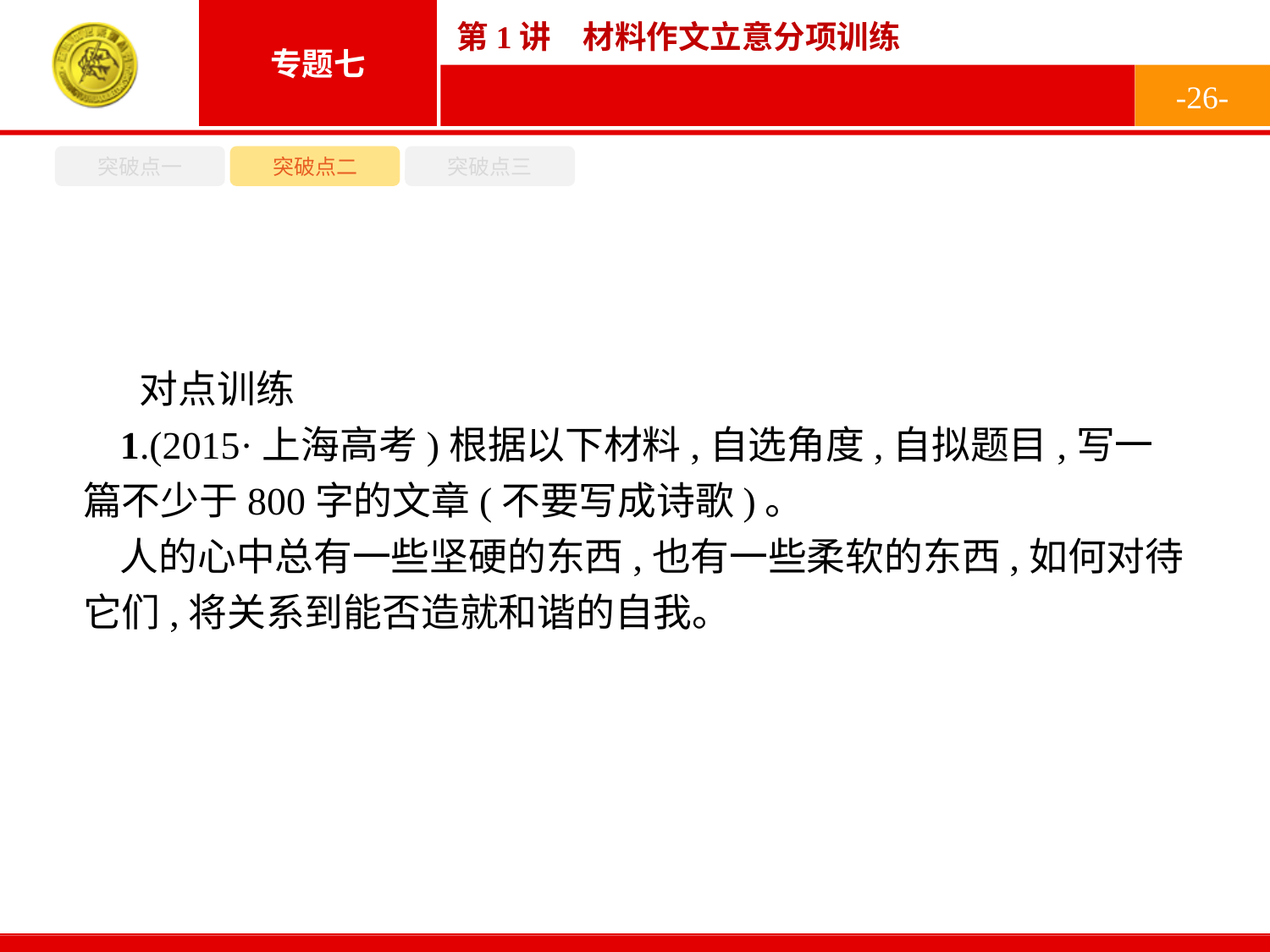

-26-
突破点一
突破点二
突破点三
对点训练
1.(2015·上海高考)根据以下材料,自选角度,自拟题目,写一篇不少于800字的文章(不要写成诗歌)。
人的心中总有一些坚硬的东西,也有一些柔软的东西,如何对待它们,将关系到能否造就和谐的自我。